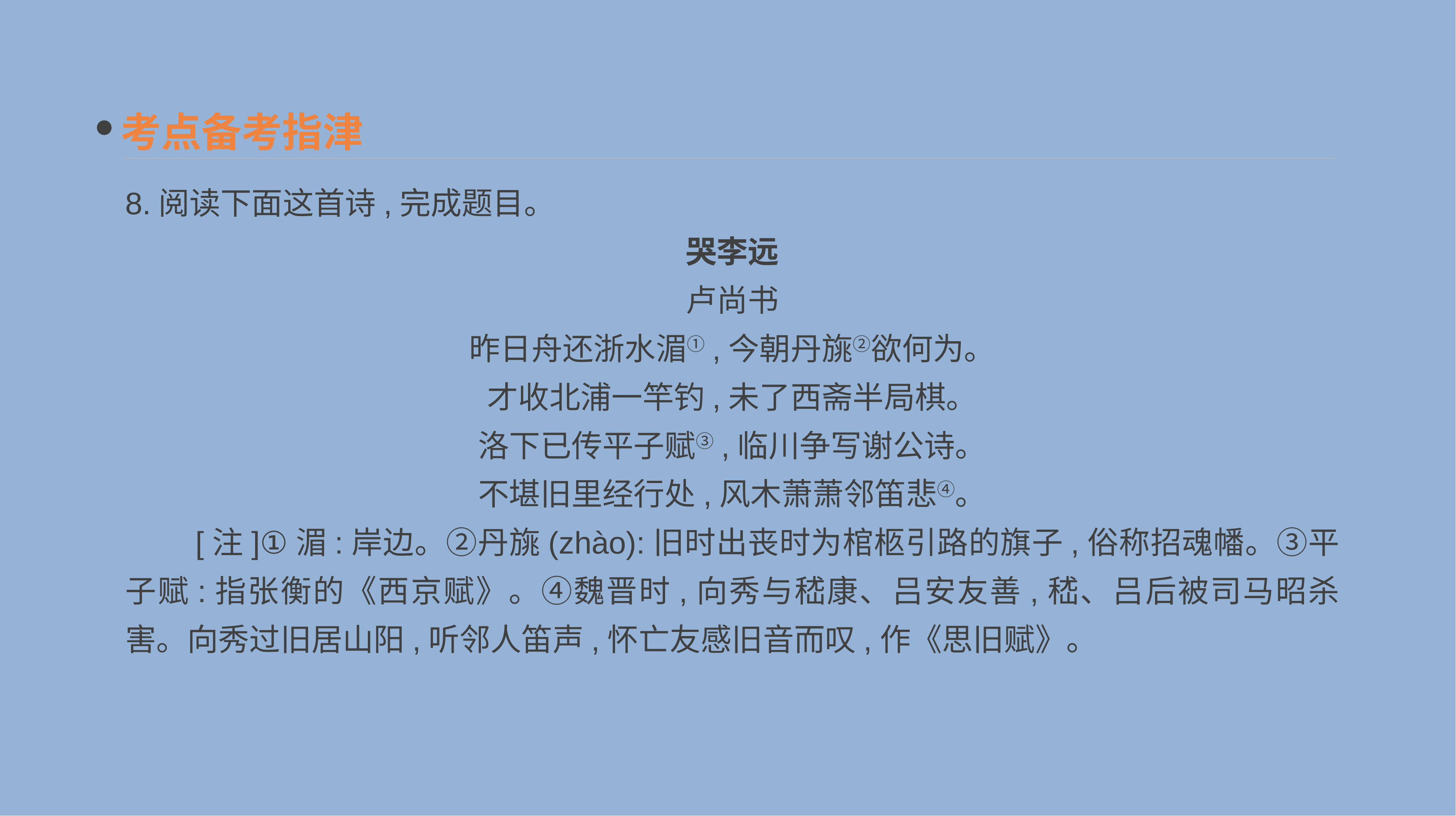

考点备考指津

8.阅读下面这首诗,完成题目。
哭李远
卢尚书
昨日舟还浙水湄①,今朝丹旐②欲何为。
才收北浦一竿钓,未了西斋半局棋。
洛下已传平子赋③,临川争写谢公诗。
不堪旧里经行处,风木萧萧邻笛悲④。
　　[注]①湄:岸边。②丹旐(zhào):旧时出丧时为棺柩引路的旗子,俗称招魂幡。③平子赋:指张衡的《西京赋》。④魏晋时,向秀与嵇康、吕安友善,嵇、吕后被司马昭杀害。向秀过旧居山阳,听邻人笛声,怀亡友感旧音而叹,作《思旧赋》。